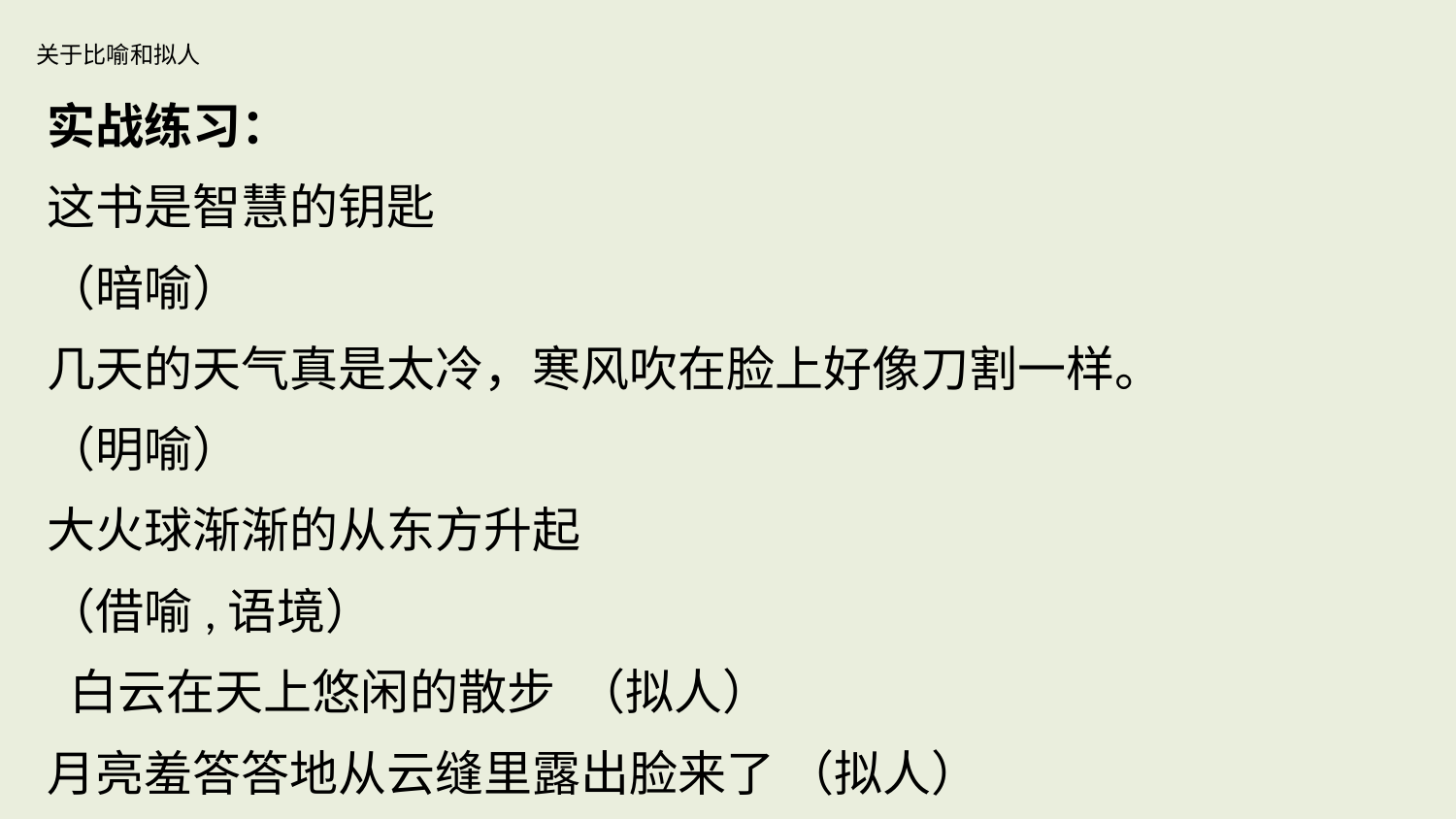

# 关于比喻和拟人
实战练习：
这书是智慧的钥匙
（暗喻）
几天的天气真是太冷，寒风吹在脸上好像刀割一样。
（明喻）
大火球渐渐的从东方升起
（借喻,语境）
 白云在天上悠闲的散步  （拟人）
月亮羞答答地从云缝里露出脸来了 （拟人）